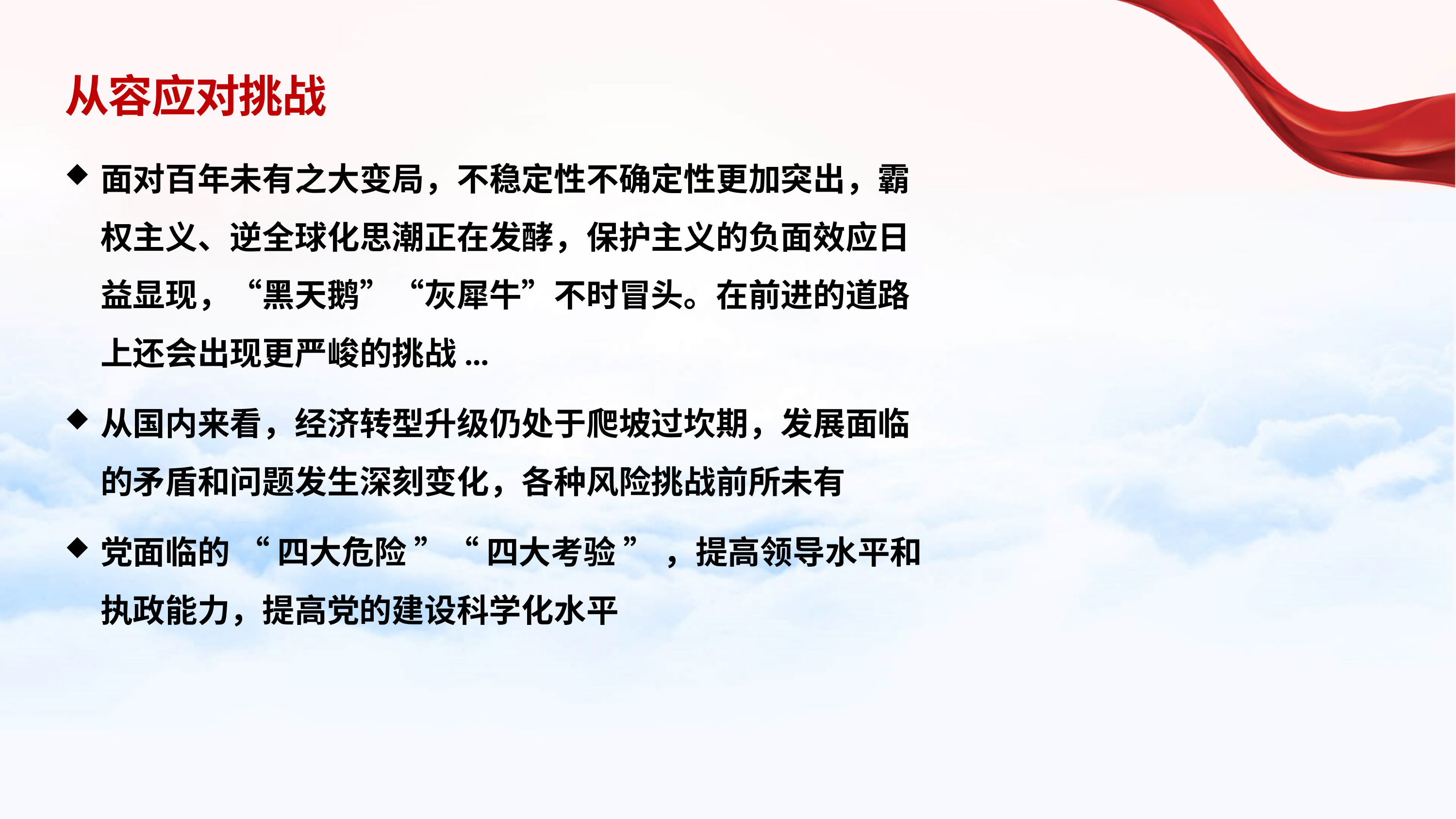

# 从容应对挑战
面对百年未有之大变局，不稳定性不确定性更加突出，霸权主义、逆全球化思潮正在发酵，保护主义的负面效应日益显现，“黑天鹅”“灰犀牛”不时冒头。在前进的道路上还会出现更严峻的挑战...
从国内来看，经济转型升级仍处于爬坡过坎期，发展面临的矛盾和问题发生深刻变化，各种风险挑战前所未有
党面临的 “ 四大危险 ”“ 四大考验 ” ，提高领导水平和执政能力，提高党的建设科学化水平